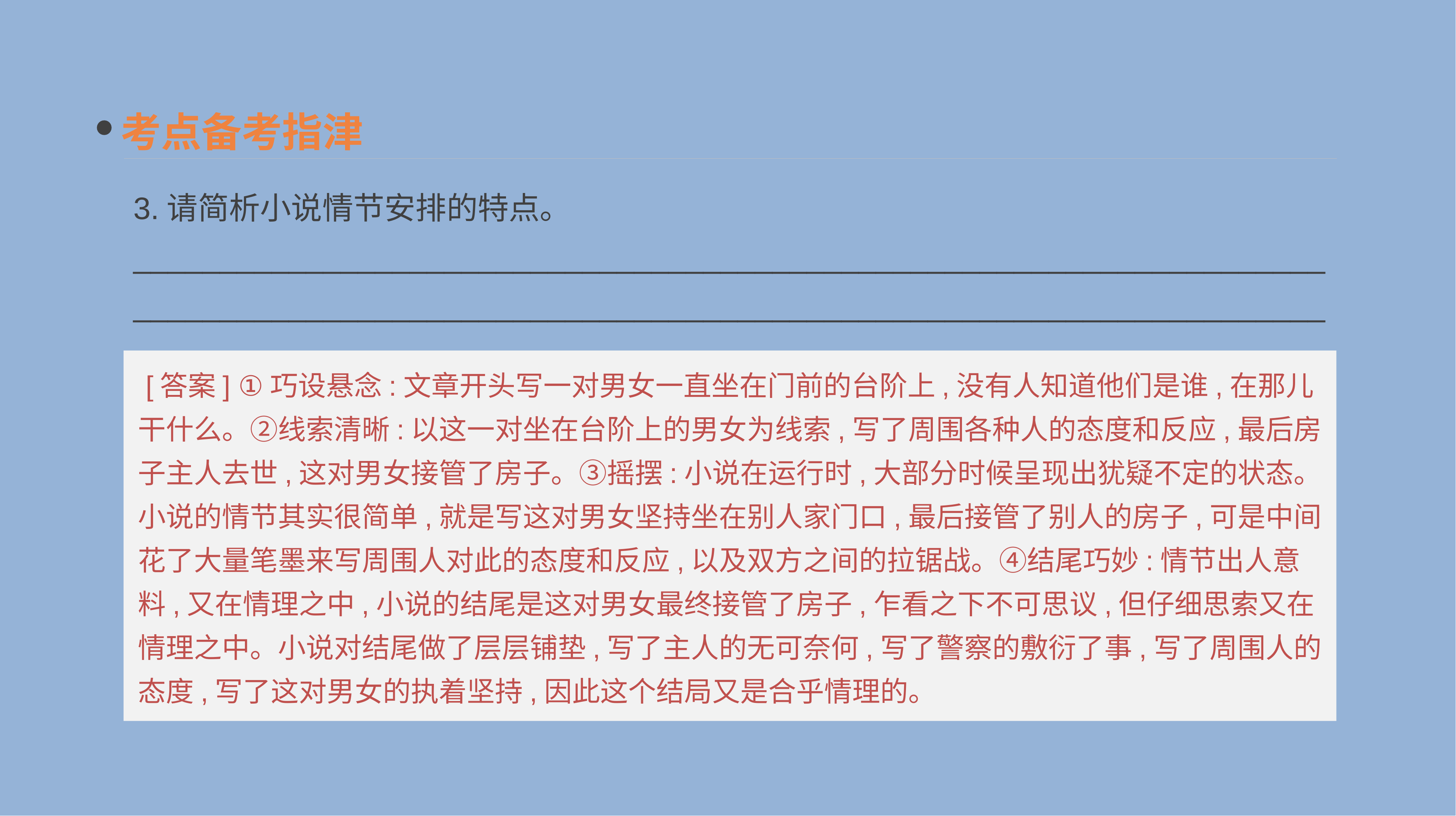

考点备考指津

3.请简析小说情节安排的特点。
__________________________________________________________________________________________________________________________________________________________________________

 [答案] ①巧设悬念:文章开头写一对男女一直坐在门前的台阶上,没有人知道他们是谁,在那儿干什么。②线索清晰:以这一对坐在台阶上的男女为线索,写了周围各种人的态度和反应,最后房子主人去世,这对男女接管了房子。③摇摆:小说在运行时,大部分时候呈现出犹疑不定的状态。小说的情节其实很简单,就是写这对男女坚持坐在别人家门口,最后接管了别人的房子,可是中间花了大量笔墨来写周围人对此的态度和反应,以及双方之间的拉锯战。④结尾巧妙:情节出人意料,又在情理之中,小说的结尾是这对男女最终接管了房子,乍看之下不可思议,但仔细思索又在情理之中。小说对结尾做了层层铺垫,写了主人的无可奈何,写了警察的敷衍了事,写了周围人的态度,写了这对男女的执着坚持,因此这个结局又是合乎情理的。